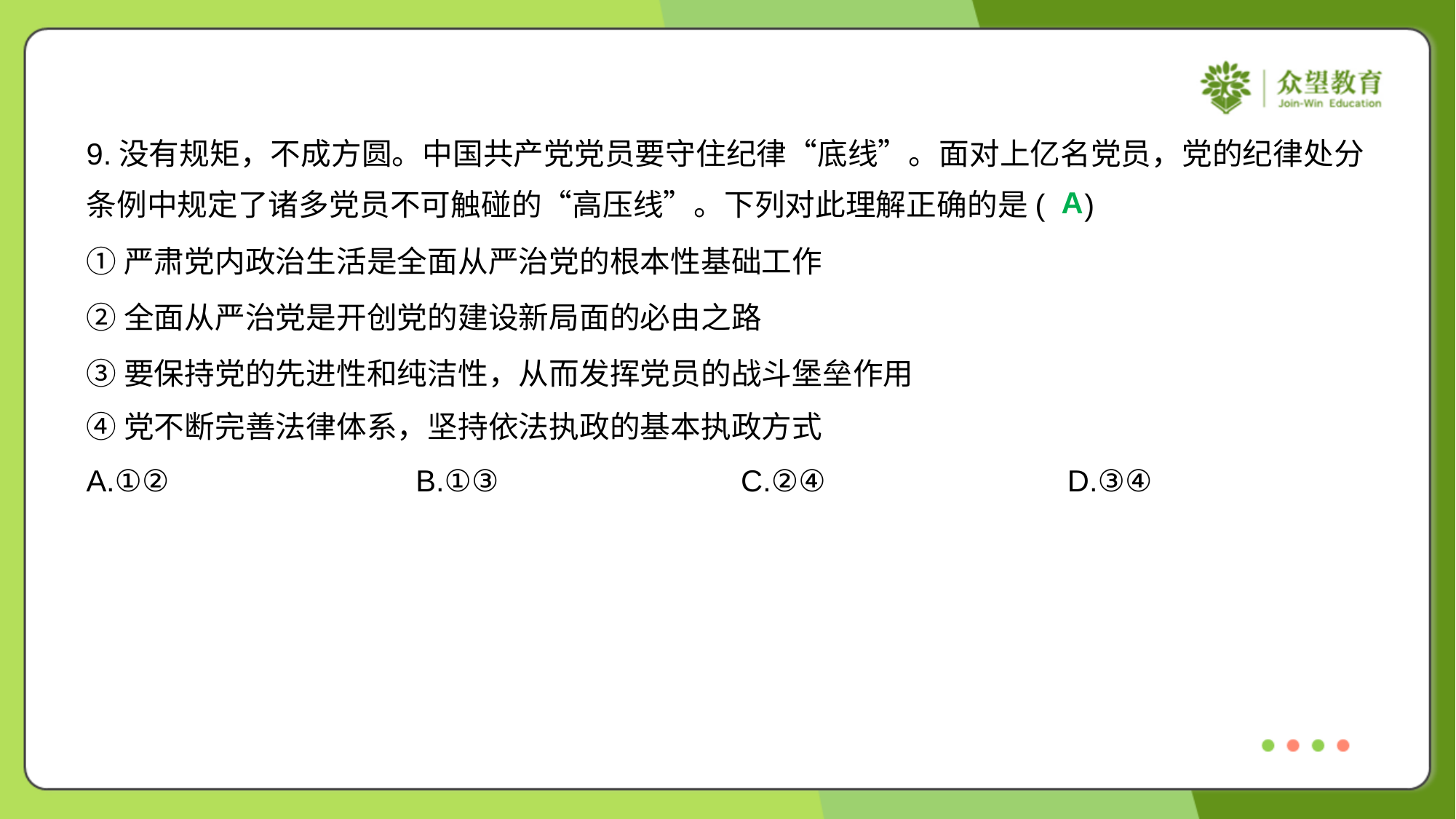

9.没有规矩，不成方圆。中国共产党党员要守住纪律“底线”。面对上亿名党员，党的纪律处分
条例中规定了诸多党员不可触碰的“高压线”。下列对此理解正确的是(     )
A
①严肃党内政治生活是全面从严治党的根本性基础工作
②全面从严治党是开创党的建设新局面的必由之路
③要保持党的先进性和纯洁性，从而发挥党员的战斗堡垒作用
④党不断完善法律体系，坚持依法执政的基本执政方式
A.①②	B.①③	C.②④	D.③④